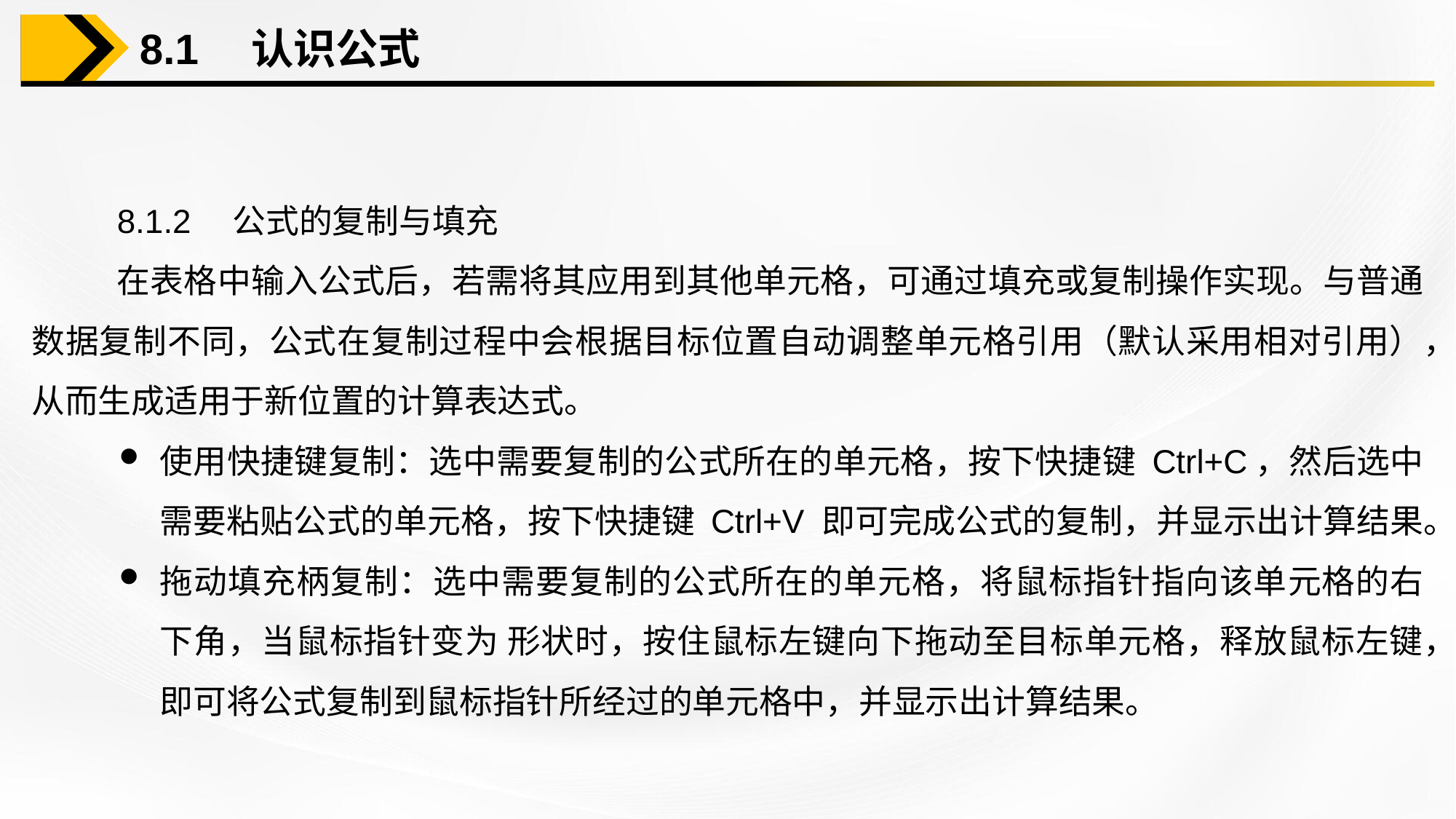

8.1　认识公式
8.1.2　公式的复制与填充
在表格中输入公式后，若需将其应用到其他单元格，可通过填充或复制操作实现。与普通数据复制不同，公式在复制过程中会根据目标位置自动调整单元格引用（默认采用相对引用），从而生成适用于新位置的计算表达式。
使用快捷键复制：选中需要复制的公式所在的单元格，按下快捷键 Ctrl+C，然后选中需要粘贴公式的单元格，按下快捷键 Ctrl+V 即可完成公式的复制，并显示出计算结果。
拖动填充柄复制：选中需要复制的公式所在的单元格，将鼠标指针指向该单元格的右下角，当鼠标指针变为 形状时，按住鼠标左键向下拖动至目标单元格，释放鼠标左键，即可将公式复制到鼠标指针所经过的单元格中，并显示出计算结果。